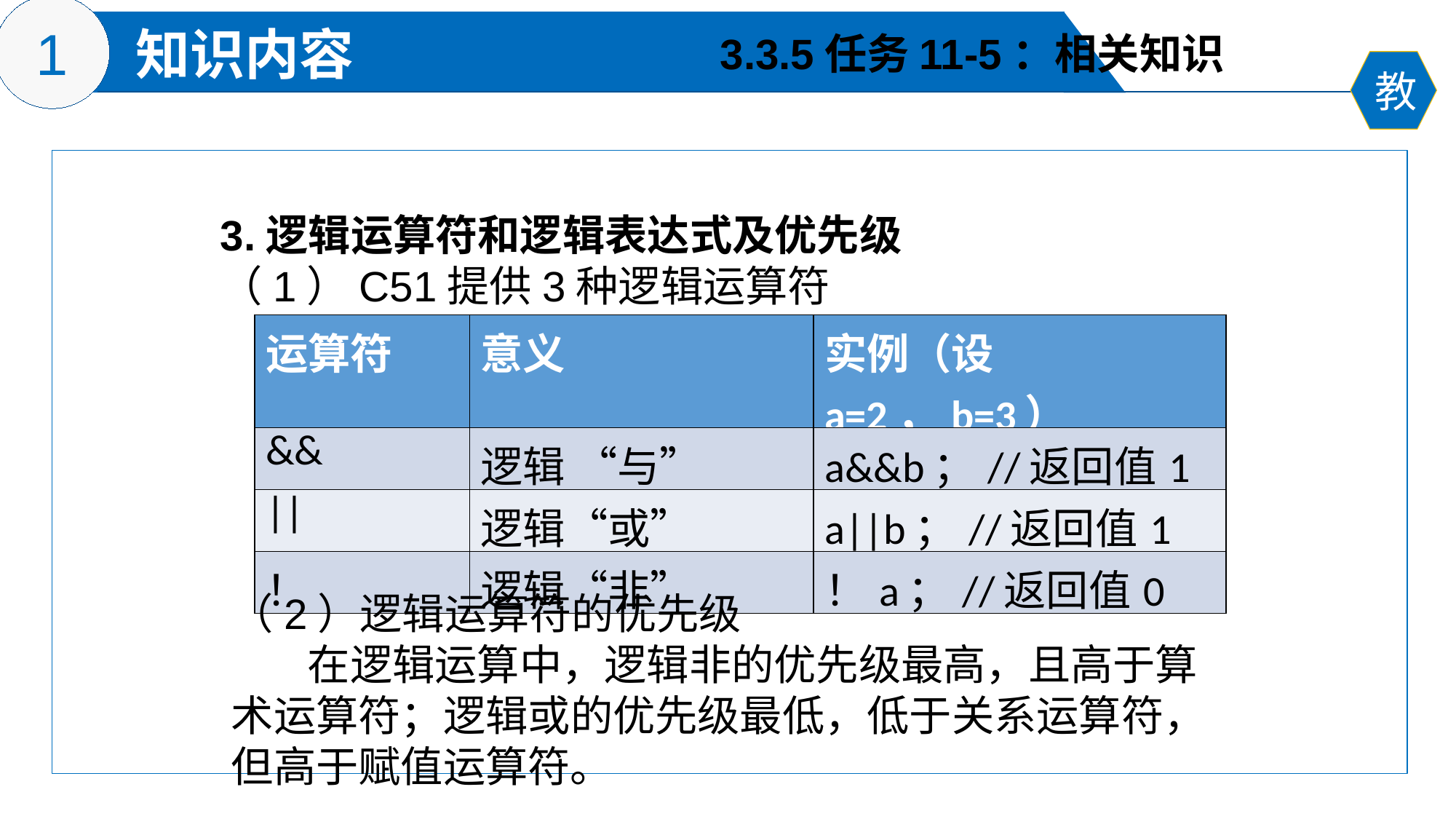

3.3.5任务11-5：相关知识

3.逻辑运算符和逻辑表达式及优先级
（1）C51提供3种逻辑运算符

| 运算符 | 意义 | 实例（设a=2，b=3） |
| --- | --- | --- |
| && | 逻辑 “与” | a&&b；//返回值1 |
| || | 逻辑“或” | a||b；//返回值1 |
| ！ | 逻辑“非” | ！a；//返回值0 |
（2）逻辑运算符的优先级
       在逻辑运算中，逻辑非的优先级最高，且高于算术运算符；逻辑或的优先级最低，低于关系运算符，但高于赋值运算符。